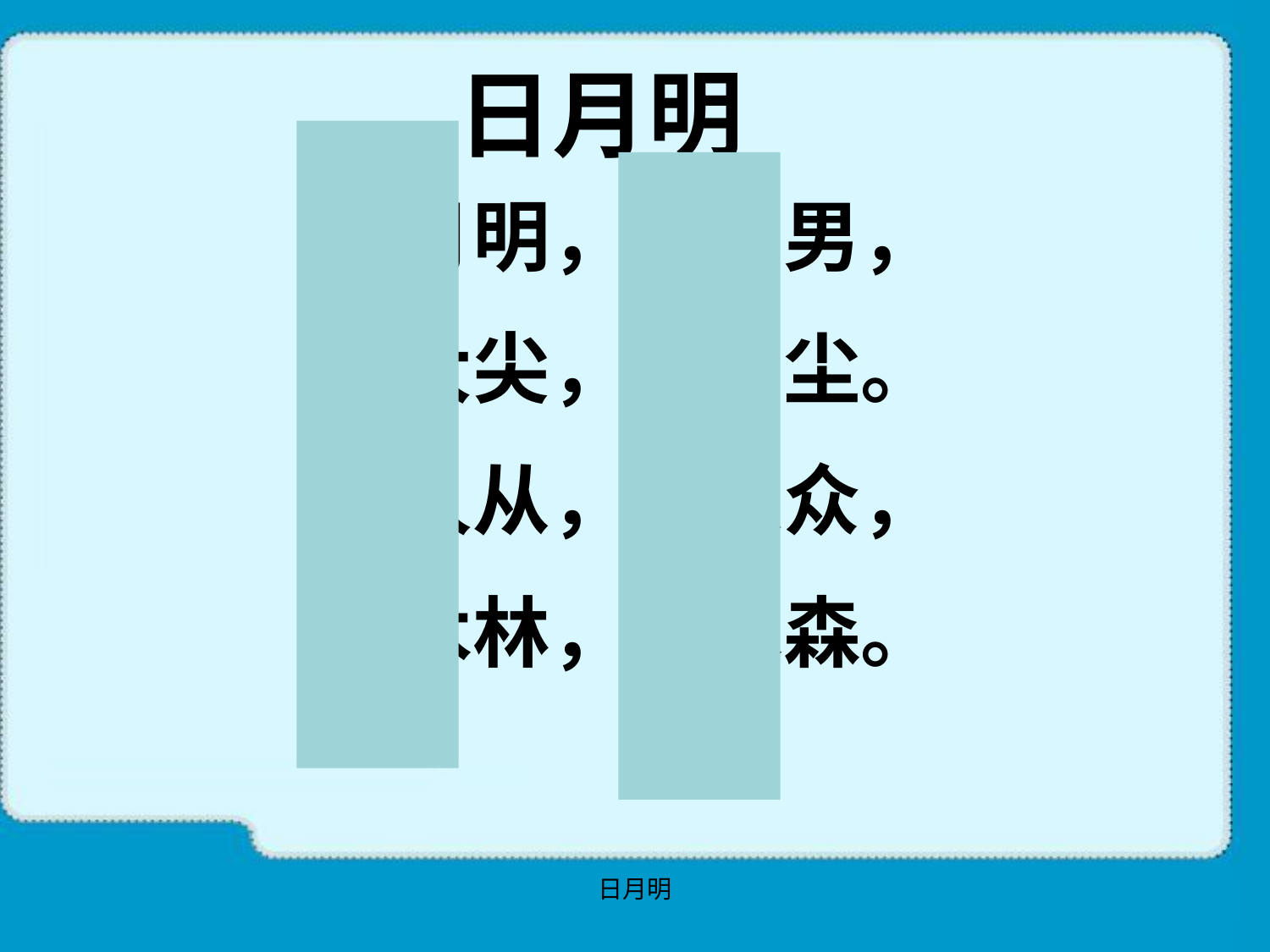

日月明

日月明，田力男，
小大尖，小土尘。
二人从，三人众，
双木林，三木森。

日月明
25